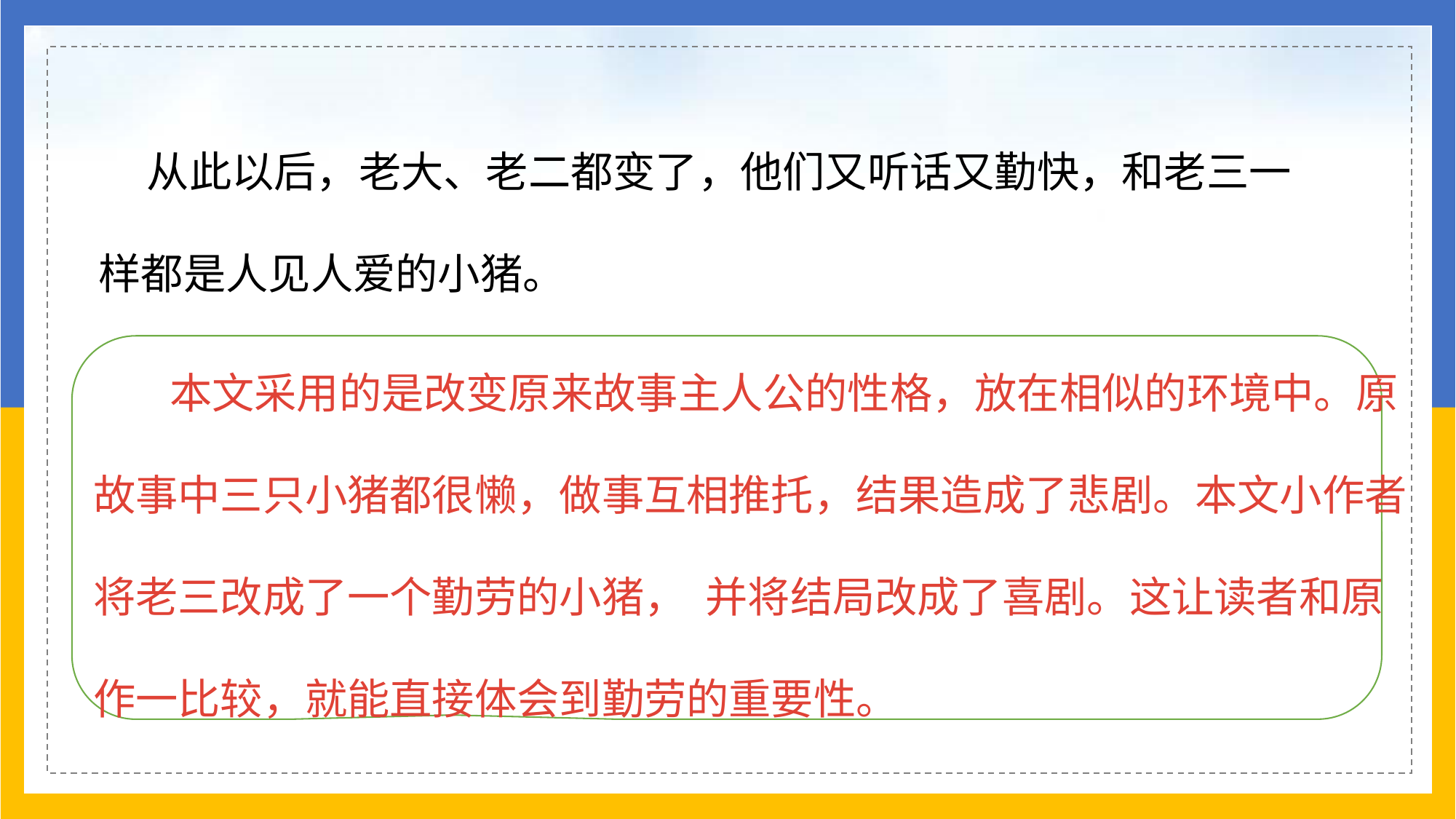

从此以后，老大、老二都变了，他们又听话又勤快，和老三一样都是人见人爱的小猪。
       本文采用的是改变原来故事主人公的性格，放在相似的环境中。原故事中三只小猪都很懒，做事互相推托，结果造成了悲剧。本文小作者将老三改成了一个勤劳的小猪，  并将结局改成了喜剧。这让读者和原作一比较，就能直接体会到勤劳的重要性。